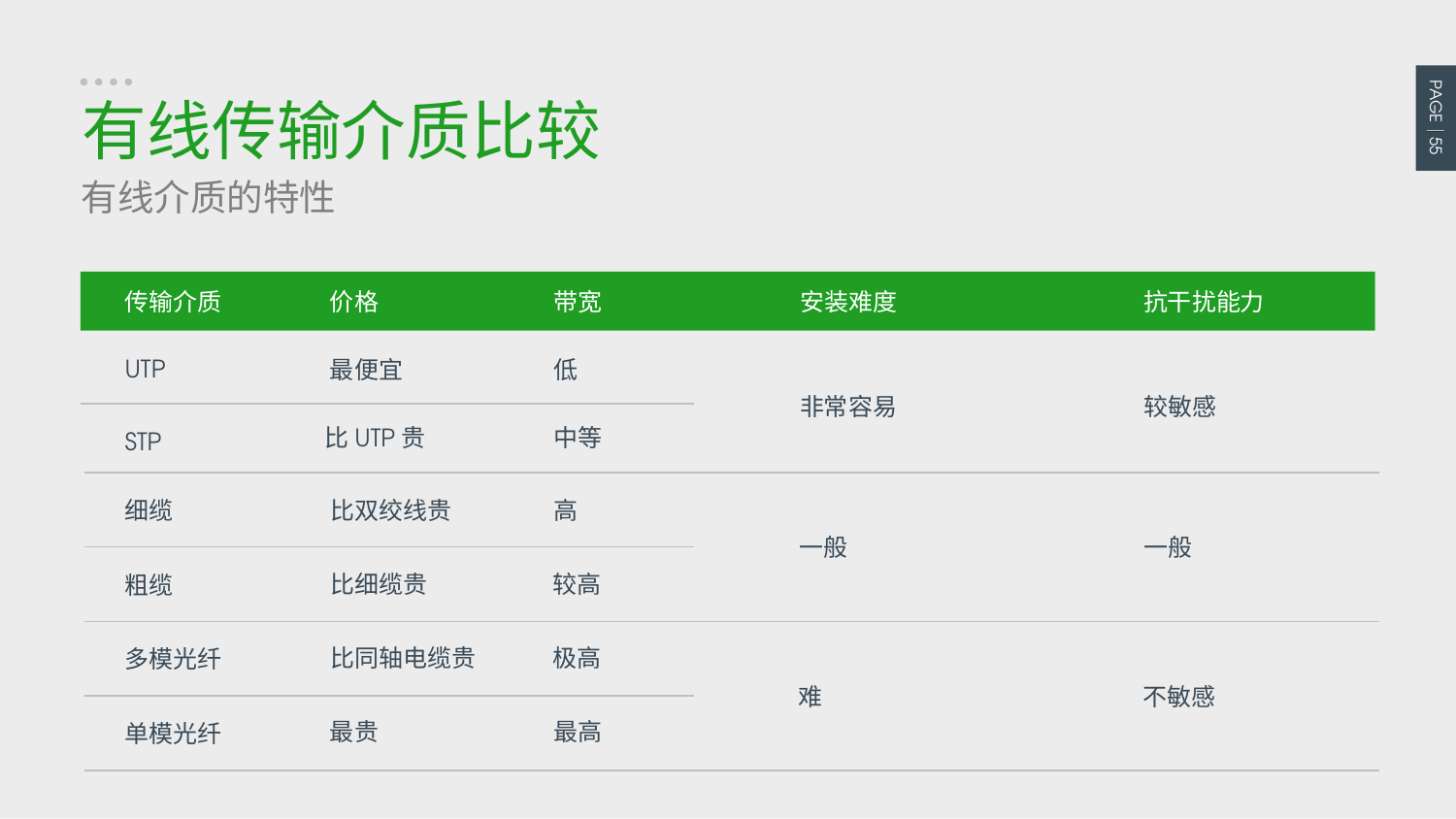

PAGE   55
有线传输介质比较
有线介质的特性

传输介质
价格
带宽
安装难度
抗干扰能力
UTP
最便宜
低
非常容易
较敏感
比UTP贵
中等
STP
比双绞线贵
高
细缆
一般
一般
比细缆贵
较高
粗缆
比同轴电缆贵
极高
多模光纤
难
不敏感
最贵
最高
单模光纤